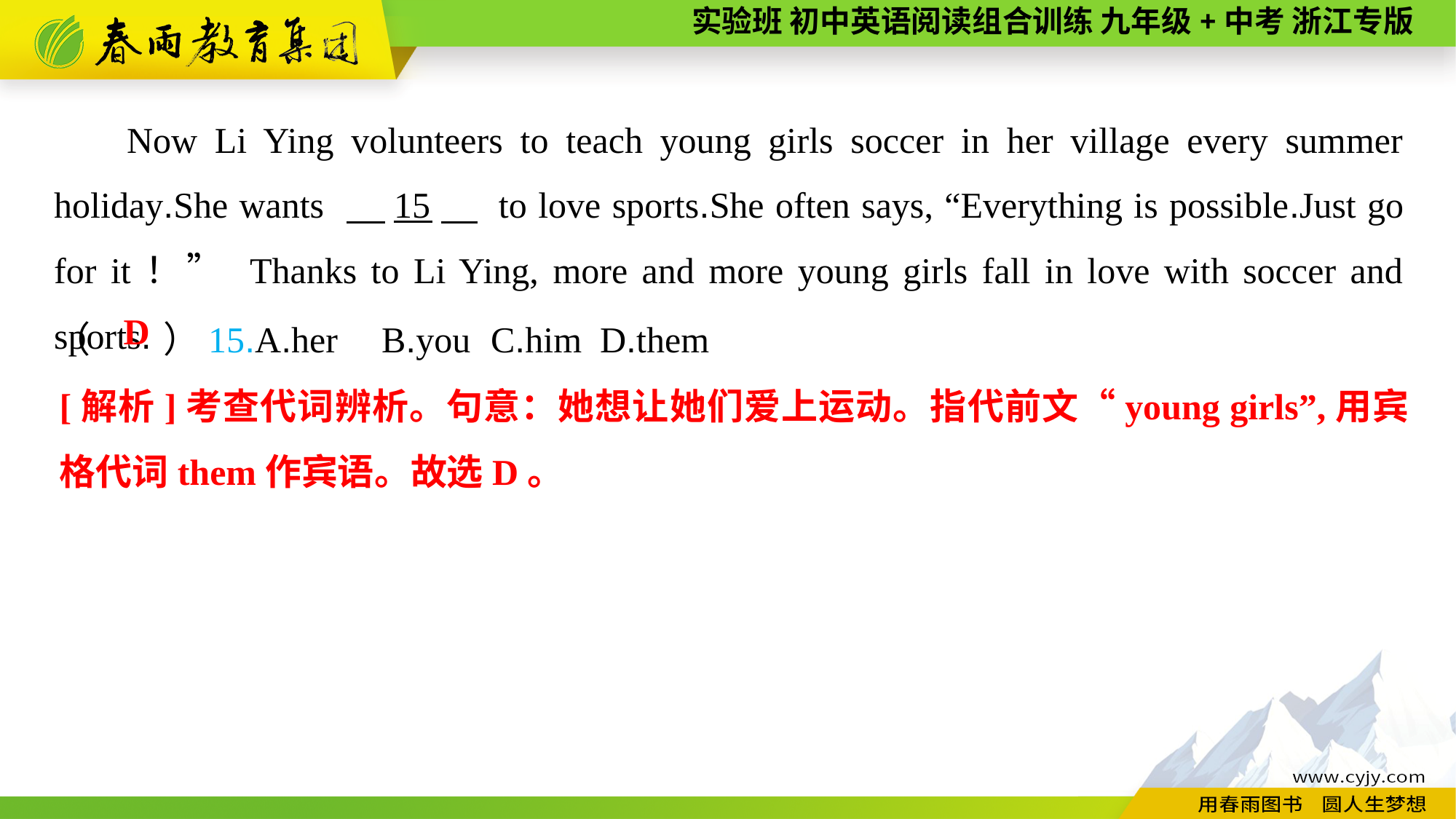

Now Li Ying volunteers to teach young girls soccer in her village every summer holiday.She wants 　15　 to love sports.She often says, “Everything is possible.Just go for it！” Thanks to Li Ying, more and more young girls fall in love with soccer and sports.
（　　）15.A.her	B.you	C.him	D.them
D
[解析]考查代词辨析。句意：她想让她们爱上运动。指代前文“young girls”,用宾格代词them作宾语。故选D。